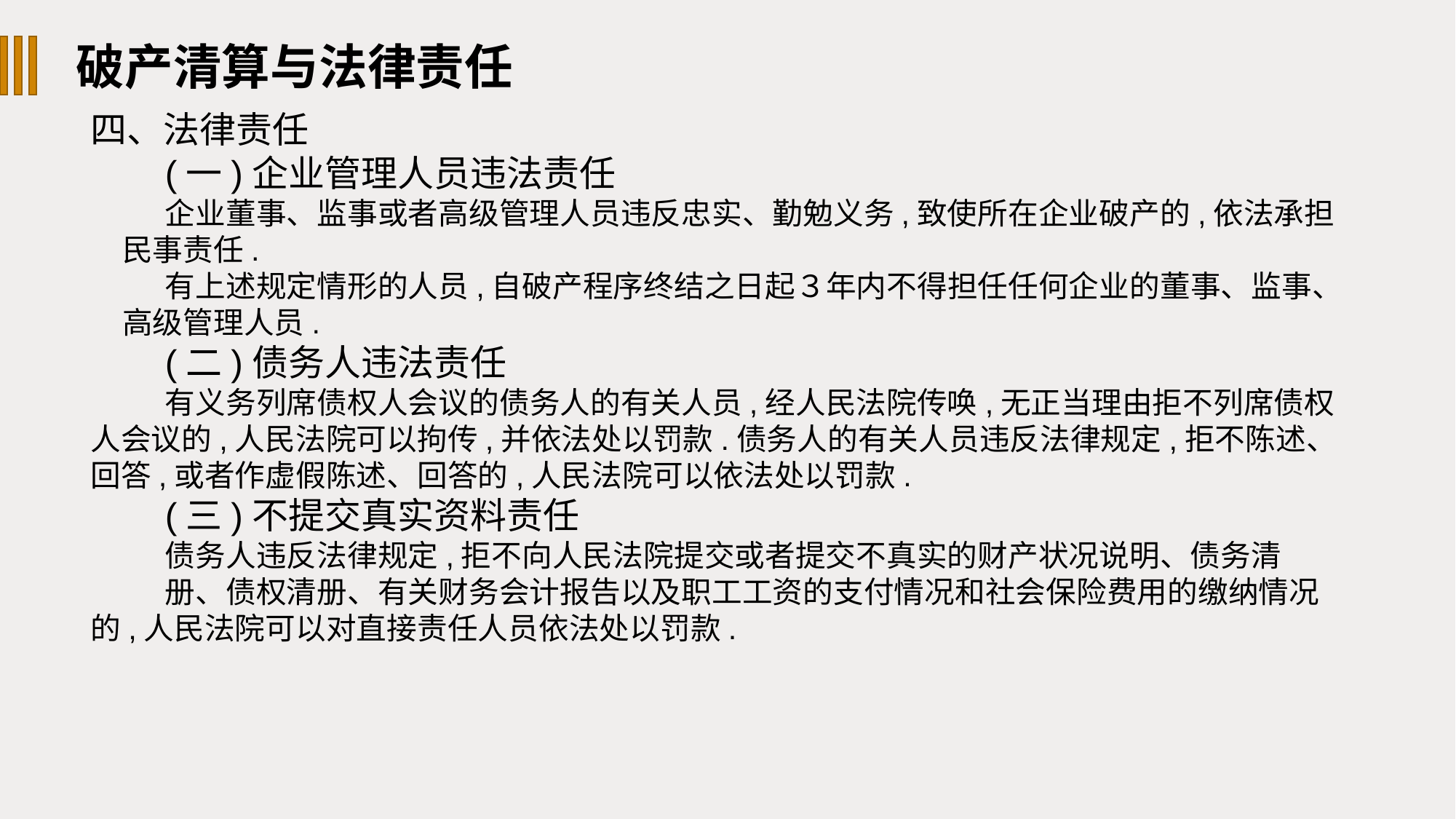

破产清算与法律责任

四、法律责任
(一)企业管理人员违法责任
企业董事、监事或者高级管理人员违反忠实、勤勉义务,致使所在企业破产的,依法承担民事责任.
有上述规定情形的人员,自破产程序终结之日起３年内不得担任任何企业的董事、监事、高级管理人员.
(二)债务人违法责任
有义务列席债权人会议的债务人的有关人员,经人民法院传唤,无正当理由拒不列席债权人会议的,人民法院可以拘传,并依法处以罚款.债务人的有关人员违反法律规定,拒不陈述、回答,或者作虚假陈述、回答的,人民法院可以依法处以罚款.
(三)不提交真实资料责任
债务人违反法律规定,拒不向人民法院提交或者提交不真实的财产状况说明、债务清
册、债权清册、有关财务会计报告以及职工工资的支付情况和社会保险费用的缴纳情况的,人民法院可以对直接责任人员依法处以罚款.